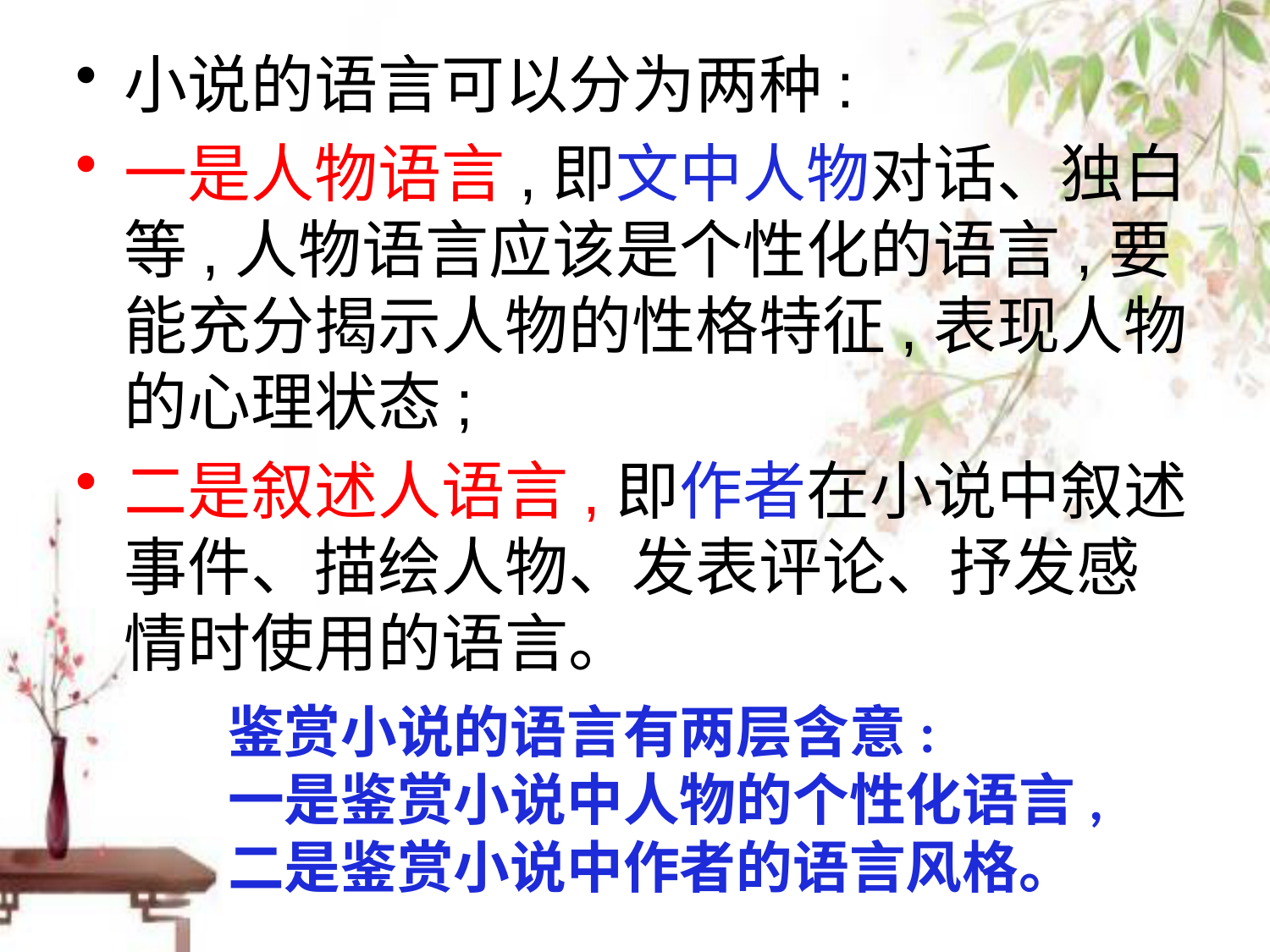

# 小说的语言可以分为两种:
一是人物语言,即文中人物对话、独白等,人物语言应该是个性化的语言,要能充分揭示人物的性格特征,表现人物的心理状态;
二是叙述人语言,即作者在小说中叙述事件、描绘人物、发表评论、抒发感情时使用的语言。
鉴赏小说的语言有两层含意:
一是鉴赏小说中人物的个性化语言,
二是鉴赏小说中作者的语言风格。